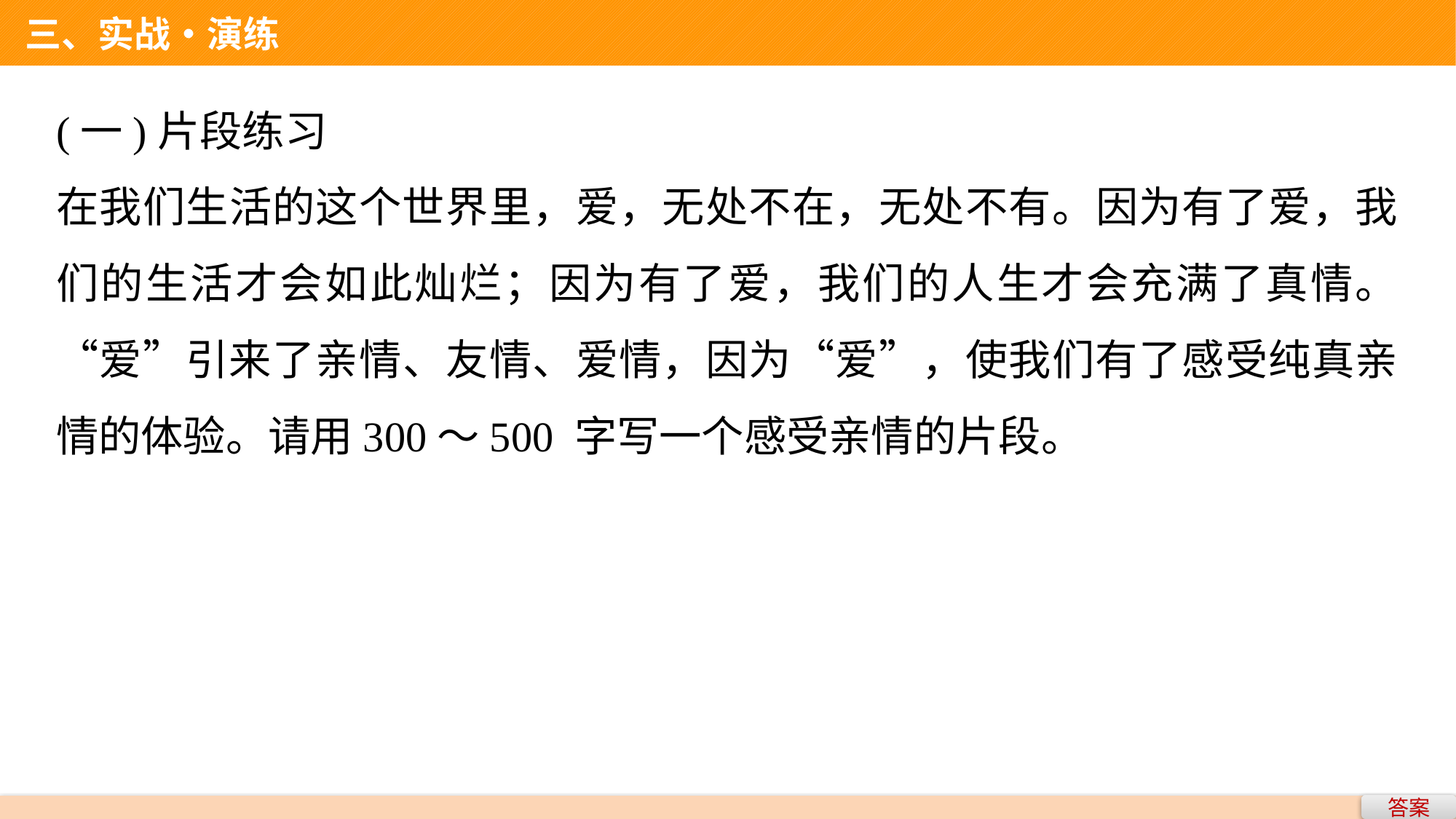

三、实战•演练
(一)片段练习
在我们生活的这个世界里，爱，无处不在，无处不有。因为有了爱，我们的生活才会如此灿烂；因为有了爱，我们的人生才会充满了真情。“爱”引来了亲情、友情、爱情，因为“爱”，使我们有了感受纯真亲情的体验。请用300～500 字写一个感受亲情的片段。
答案